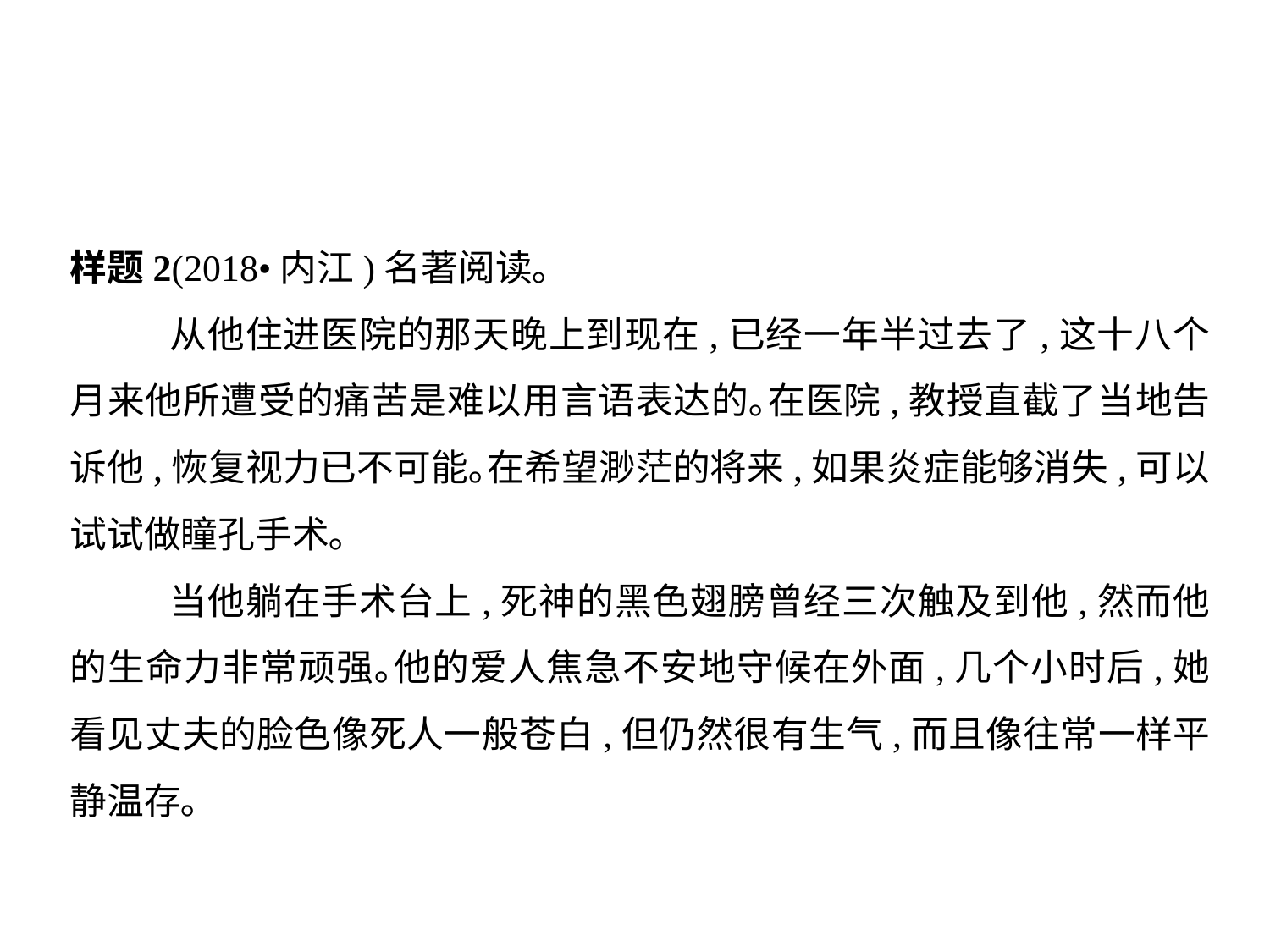

样题2(2018•内江)名著阅读｡
从他住进医院的那天晚上到现在,已经一年半过去了,这十八个月来他所遭受的痛苦是难以用言语表达的｡在医院,教授直截了当地告诉他,恢复视力已不可能｡在希望渺茫的将来,如果炎症能够消失,可以试试做瞳孔手术｡
当他躺在手术台上,死神的黑色翅膀曾经三次触及到他,然而他的生命力非常顽强｡他的爱人焦急不安地守候在外面,几个小时后,她看见丈夫的脸色像死人一般苍白,但仍然很有生气,而且像往常一样平静温存｡